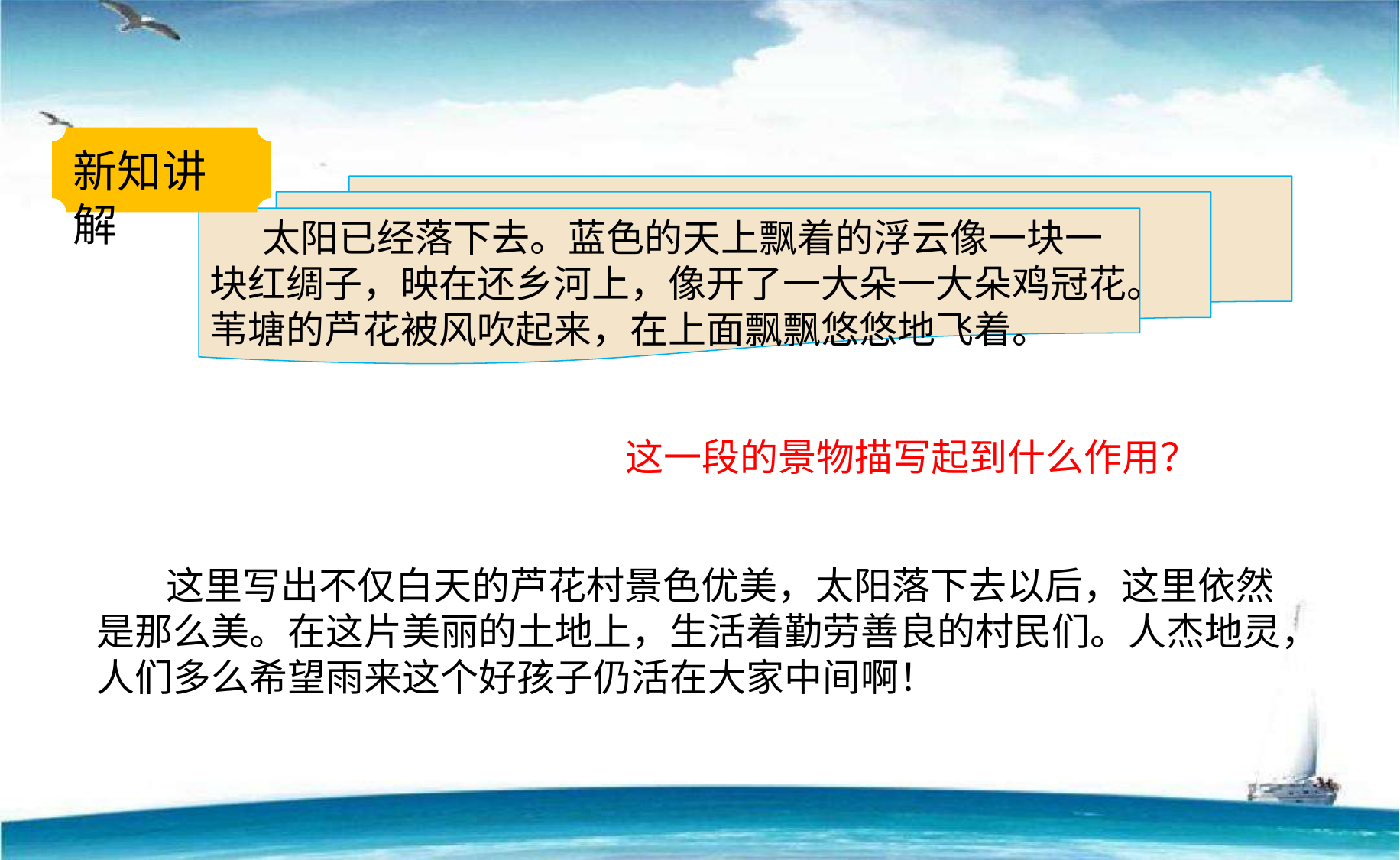

新知讲解
     太阳已经落下去。蓝色的天上飘着的浮云像一块一块红绸子，映在还乡河上，像开了一大朵一大朵鸡冠花。苇塘的芦花被风吹起来，在上面飘飘悠悠地飞着。
这一段的景物描写起到什么作用？
       这里写出不仅白天的芦花村景色优美，太阳落下去以后，这里依然是那么美。在这片美丽的土地上，生活着勤劳善良的村民们。人杰地灵，人们多么希望雨来这个好孩子仍活在大家中间啊！